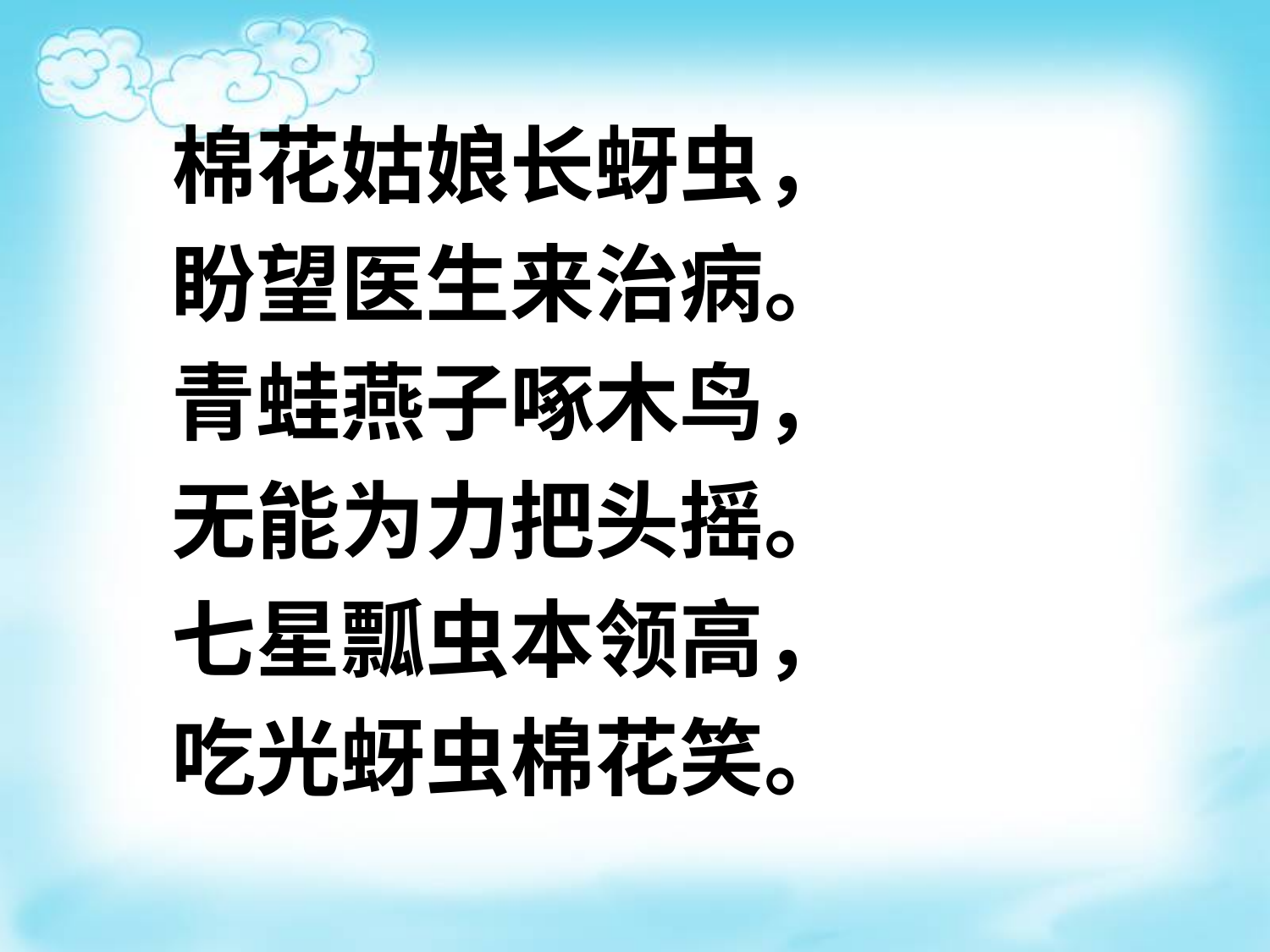

棉花姑娘长蚜虫，
盼望医生来治病。
青蛙燕子啄木鸟，
无能为力把头摇。
七星瓢虫本领高，
吃光蚜虫棉花笑。